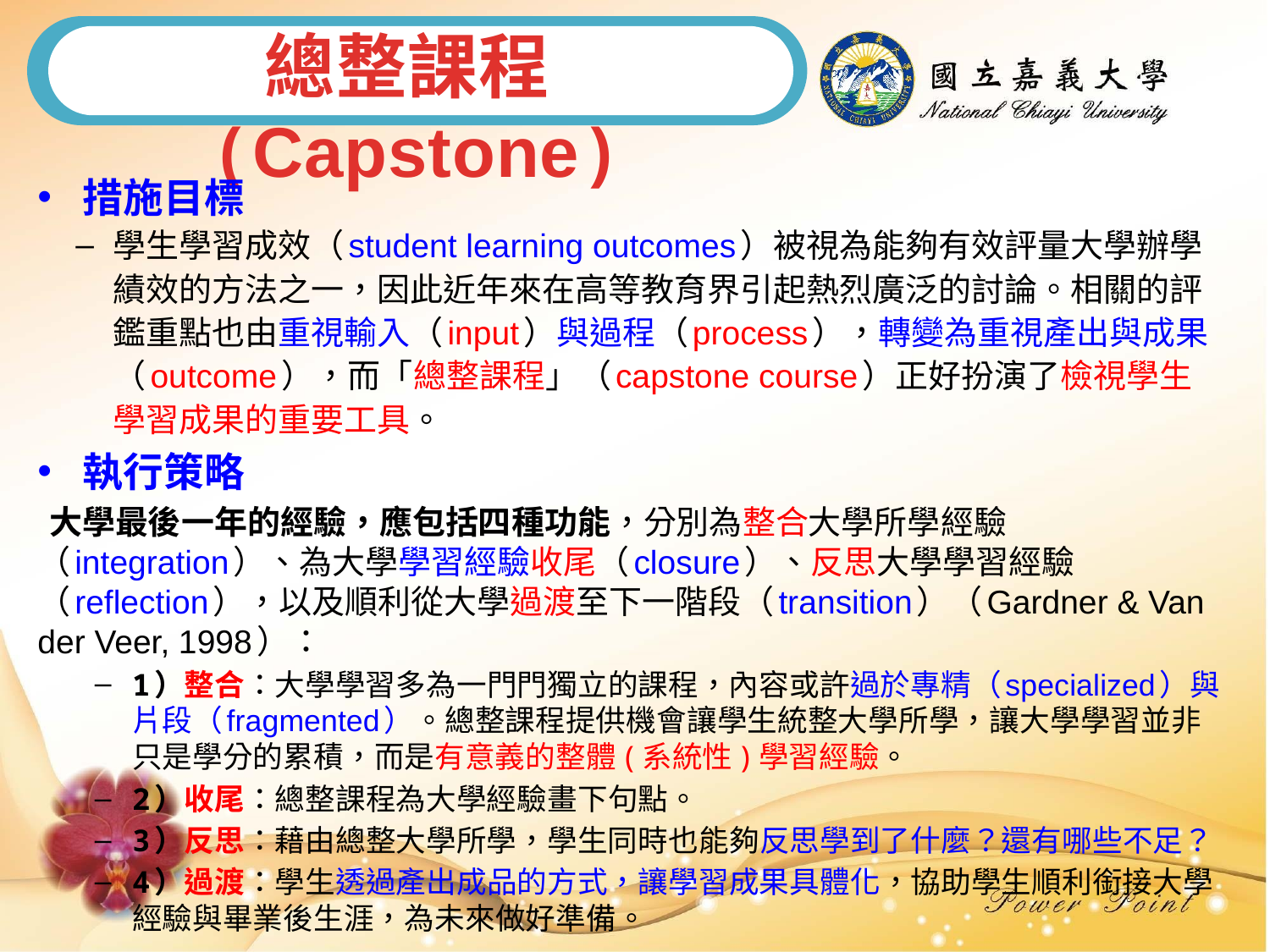

總整課程(Capstone)

措施目標
學生學習成效（student learning outcomes）被視為能夠有效評量大學辦學績效的方法之一，因此近年來在高等教育界引起熱烈廣泛的討論。相關的評鑑重點也由重視輸入（input）與過程（process），轉變為重視產出與成果（outcome），而「總整課程」（capstone course）正好扮演了檢視學生學習成果的重要工具。
執行策略
 大學最後一年的經驗，應包括四種功能，分別為整合大學所學經驗（integration）、為大學學習經驗收尾（closure）、反思大學學習經驗（reflection），以及順利從大學過渡至下一階段（transition）（Gardner & Van der Veer, 1998）：
1）整合：大學學習多為一門門獨立的課程，內容或許過於專精（specialized）與片段（fragmented）。總整課程提供機會讓學生統整大學所學，讓大學學習並非只是學分的累積，而是有意義的整體(系統性)學習經驗。
2）收尾：總整課程為大學經驗畫下句點。
3）反思：藉由總整大學所學，學生同時也能夠反思學到了什麼？還有哪些不足？
4）過渡：學生透過產出成品的方式，讓學習成果具體化，協助學生順利銜接大學經驗與畢業後生涯，為未來做好準備。